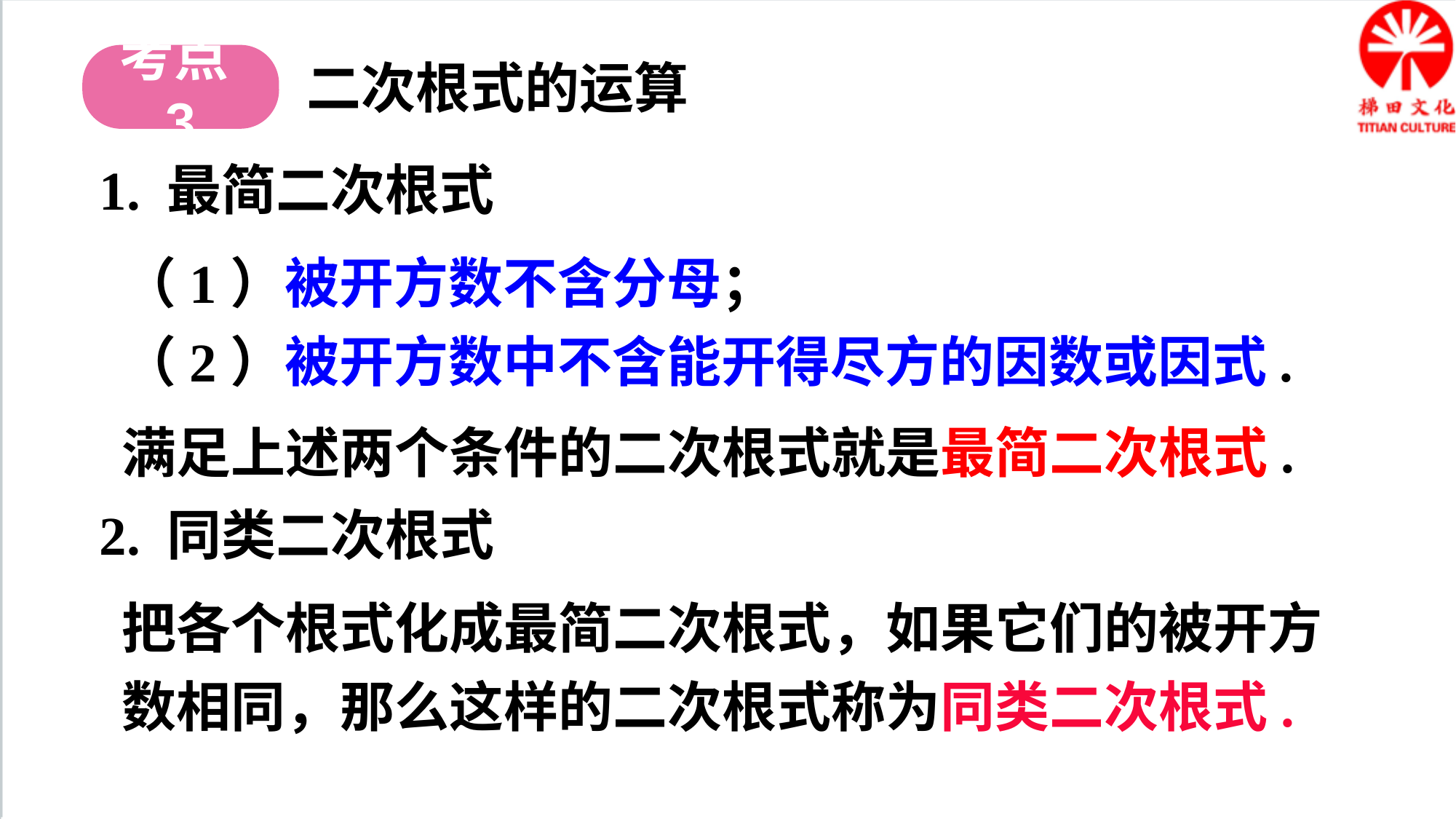

考点3
二次根式的运算
1. 最简二次根式
（1）被开方数不含分母；
（2）被开方数中不含能开得尽方的因数或因式.
满足上述两个条件的二次根式就是最简二次根式.
2. 同类二次根式
把各个根式化成最简二次根式，如果它们的被开方数相同，那么这样的二次根式称为同类二次根式.